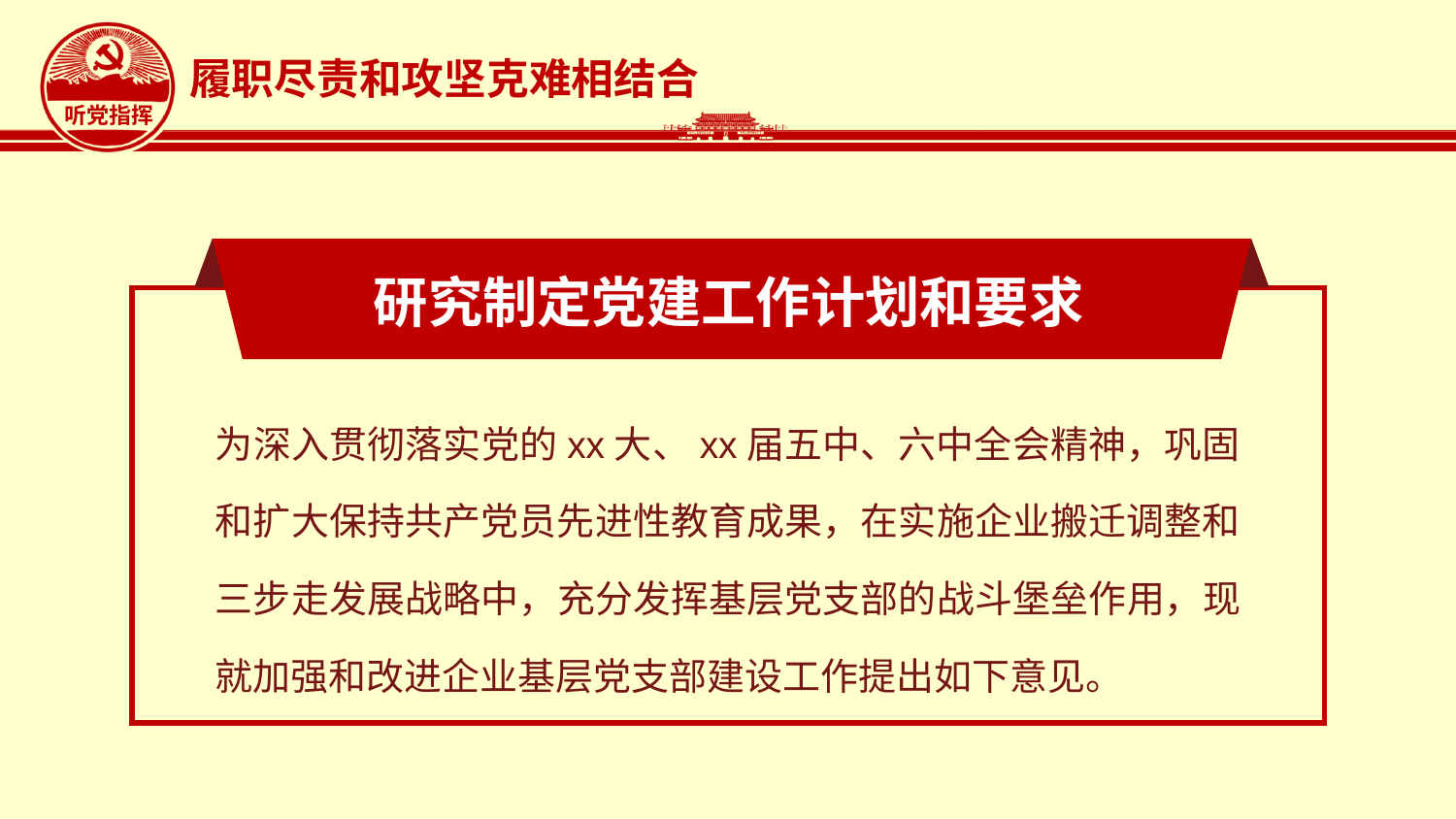

履职尽责和攻坚克难相结合

研究制定党建工作计划和要求

为深入贯彻落实党的xx大、xx届五中、六中全会精神，巩固和扩大保持共产党员先进性教育成果，在实施企业搬迁调整和三步走发展战略中，充分发挥基层党支部的战斗堡垒作用，现就加强和改进企业基层党支部建设工作提出如下意见。